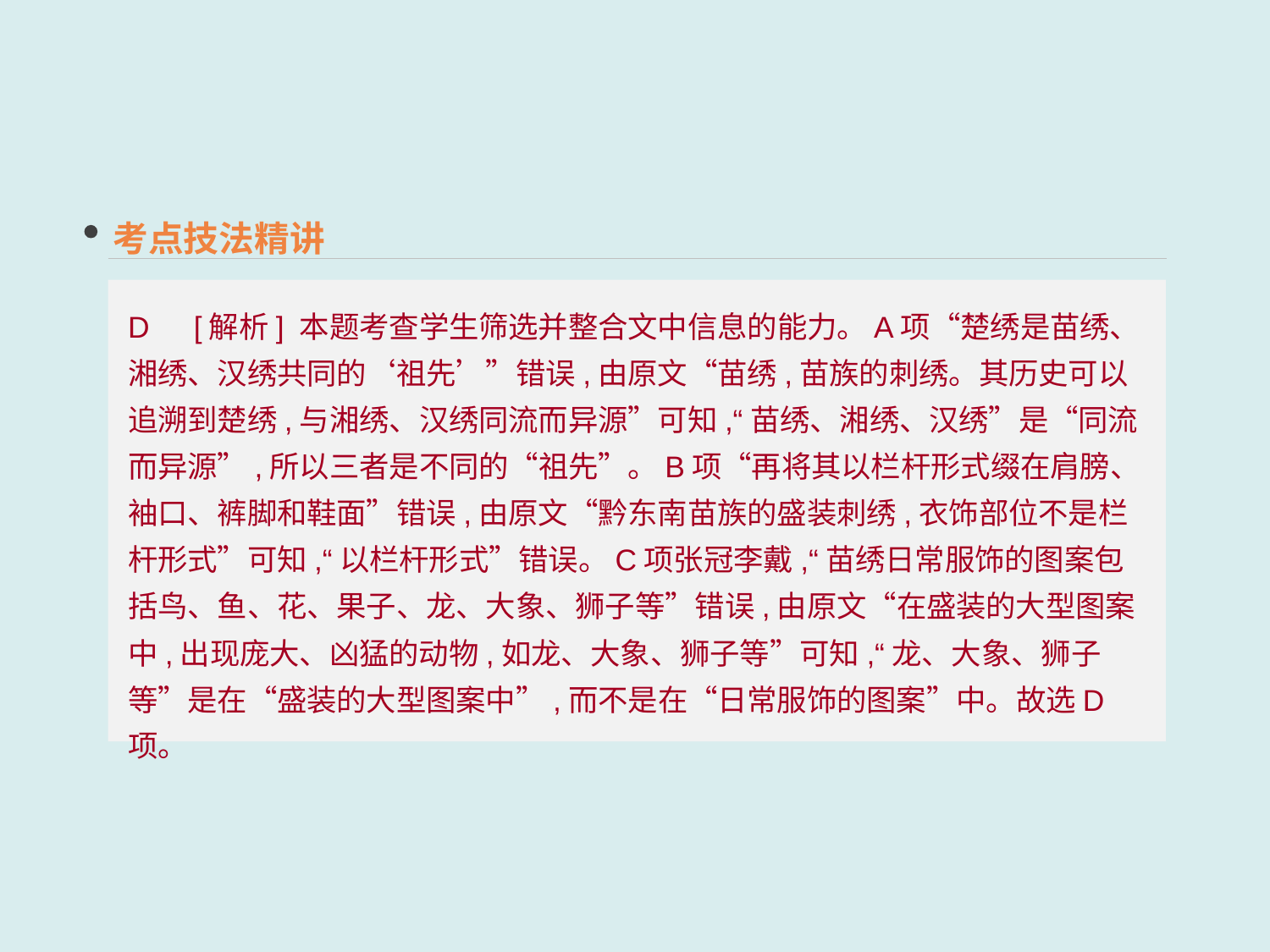

考点技法精讲

D　[解析] 本题考查学生筛选并整合文中信息的能力。A项“楚绣是苗绣、湘绣、汉绣共同的‘祖先’”错误,由原文“苗绣,苗族的刺绣。其历史可以追溯到楚绣,与湘绣、汉绣同流而异源”可知,“苗绣、湘绣、汉绣”是“同流而异源”,所以三者是不同的“祖先”。B项“再将其以栏杆形式缀在肩膀、袖口、裤脚和鞋面”错误,由原文“黔东南苗族的盛装刺绣,衣饰部位不是栏杆形式”可知,“以栏杆形式”错误。C项张冠李戴,“苗绣日常服饰的图案包括鸟、鱼、花、果子、龙、大象、狮子等”错误,由原文“在盛装的大型图案中,出现庞大、凶猛的动物,如龙、大象、狮子等”可知,“龙、大象、狮子等”是在“盛装的大型图案中”,而不是在“日常服饰的图案”中。故选D项。